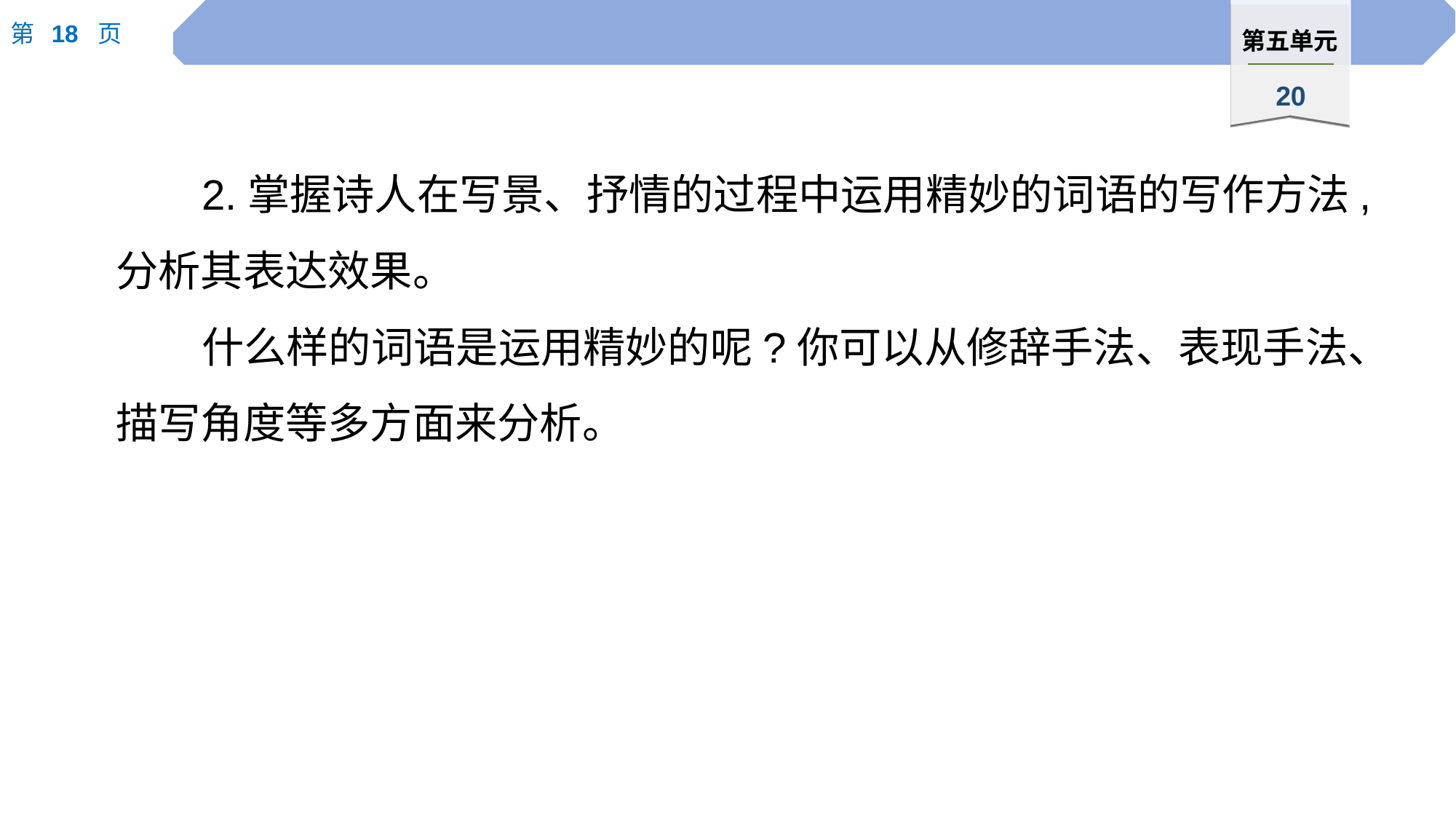

2.掌握诗人在写景、抒情的过程中运用精妙的词语的写作方法,分析其表达效果。
什么样的词语是运用精妙的呢?你可以从修辞手法、表现手法、描写角度等多方面来分析。